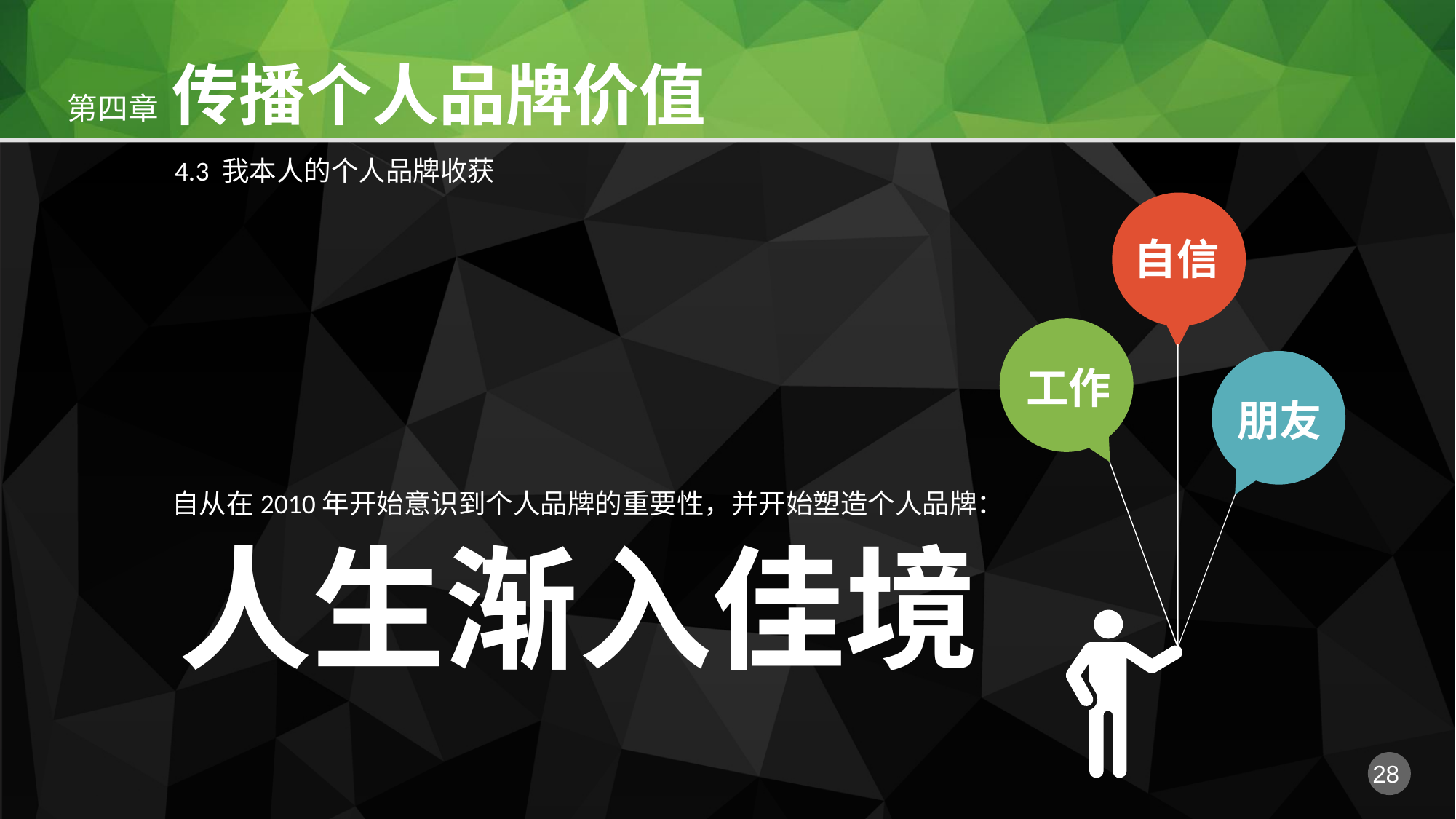

4.3 我本人的个人品牌收获

自信

工作
朋友
自从在2010年开始意识到个人品牌的重要性，并开始塑造个人品牌：

人生渐入佳境